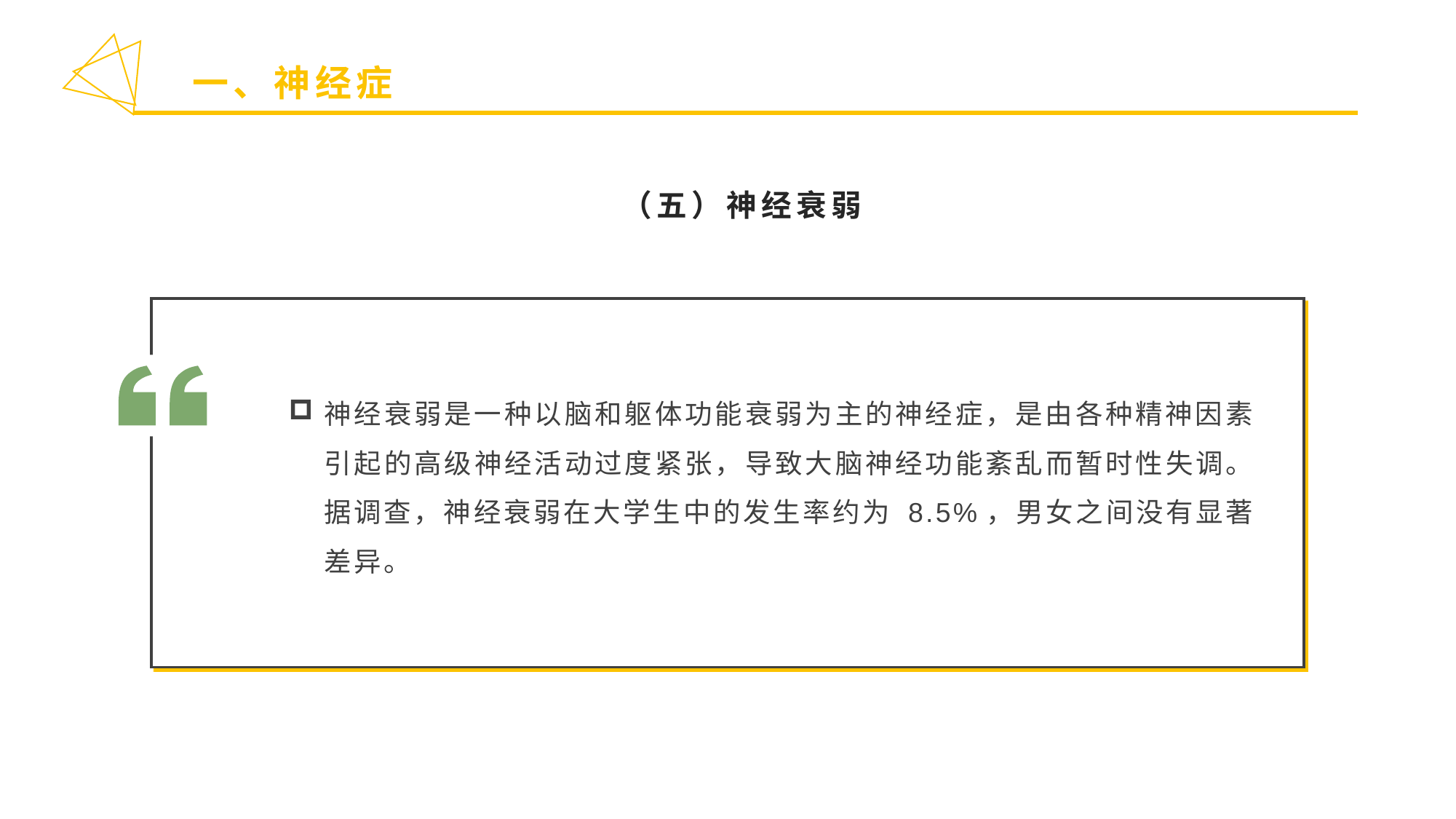

一、神经症

（五）神经衰弱

神经衰弱是一种以脑和躯体功能衰弱为主的神经症，是由各种精神因素引起的高级神经活动过度紧张，导致大脑神经功能紊乱而暂时性失调。据调查，神经衰弱在大学生中的发生率约为 8.5%，男女之间没有显著差异。